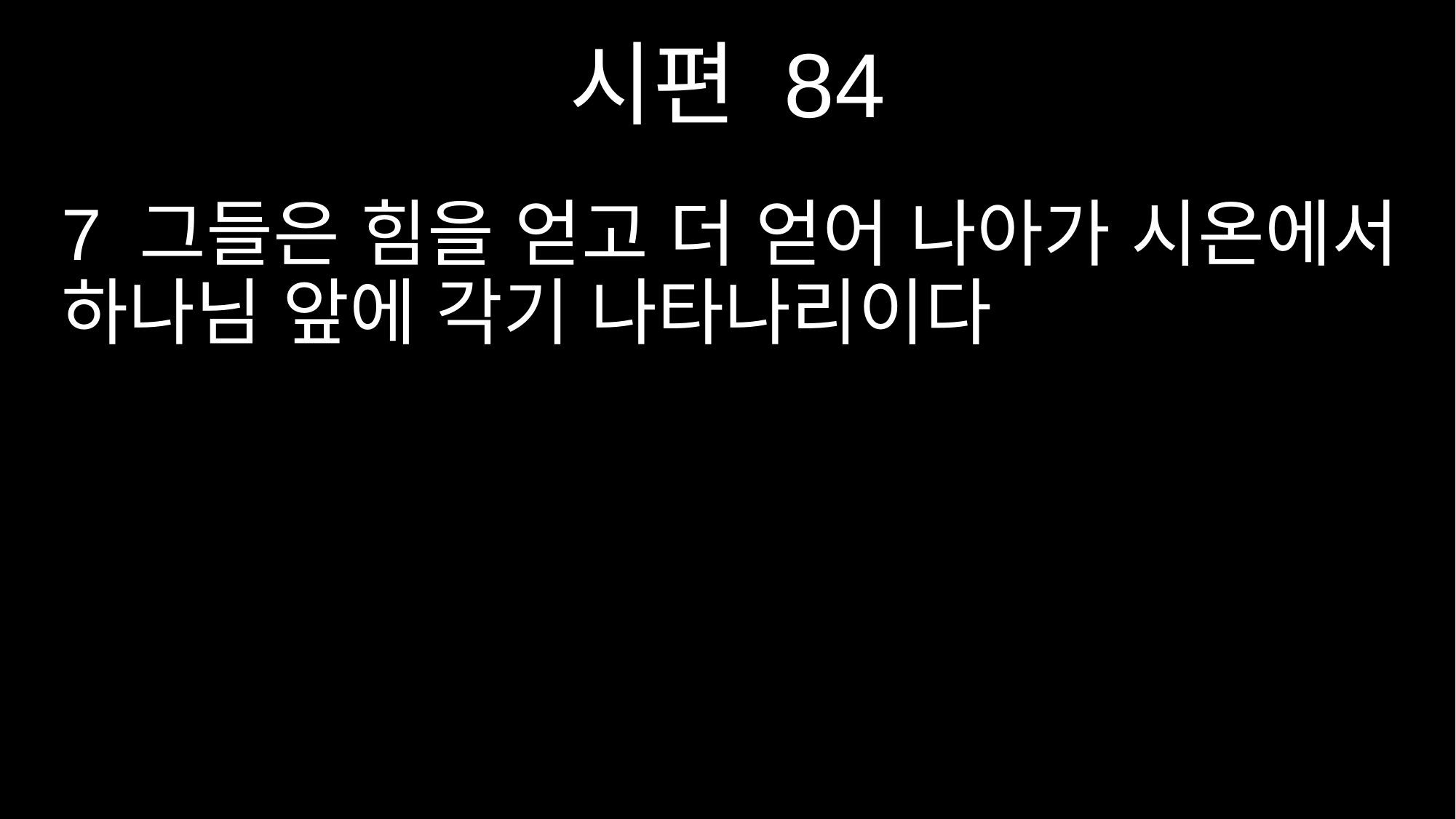

시편 84
7 그들은 힘을 얻고 더 얻어 나아가 시온에서 하나님 앞에 각기 나타나리이다